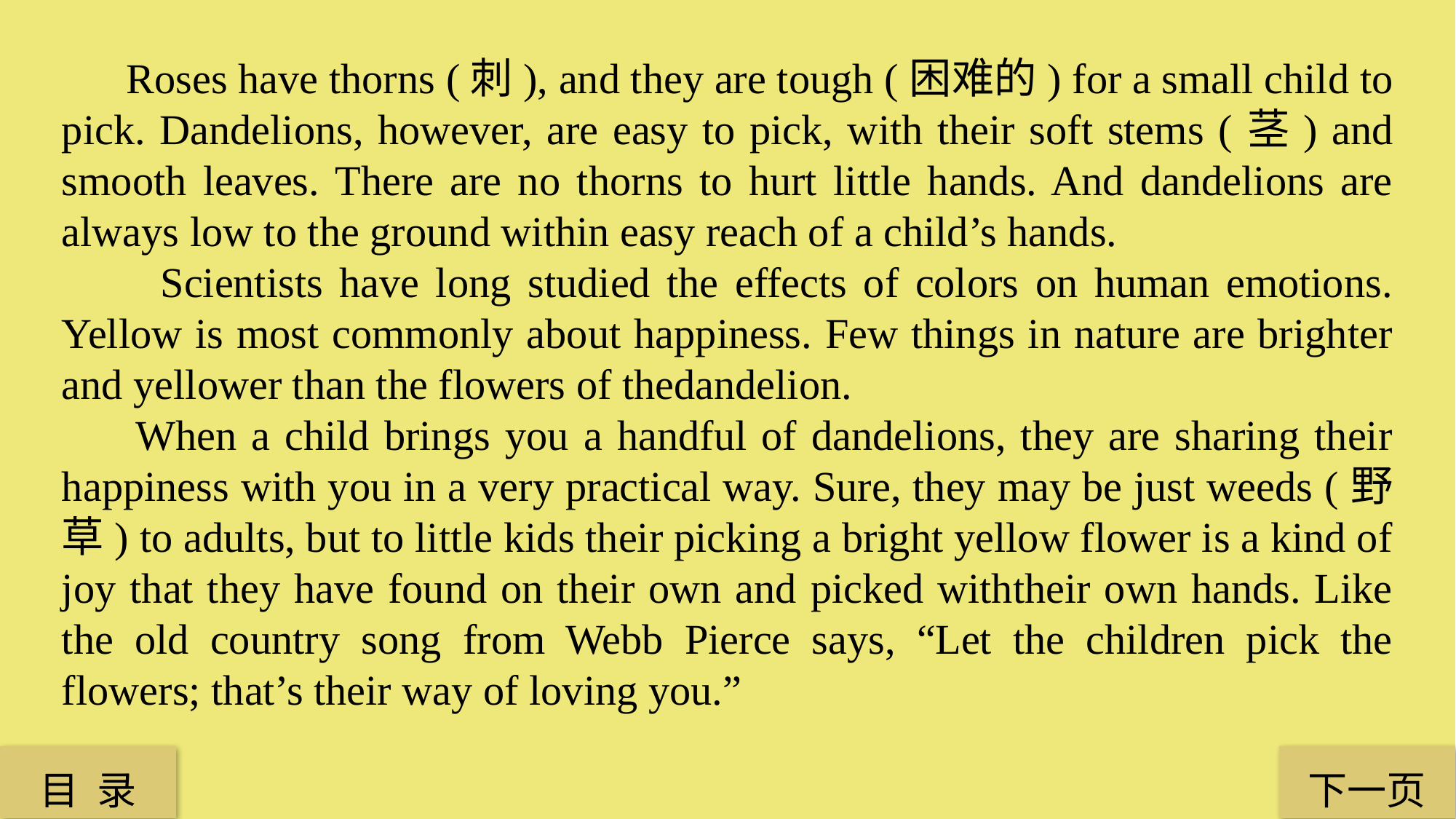

Roses have thorns (刺), and they are tough (困难的) for a small child to pick. Dandelions, however, are easy to pick, with their soft stems (茎) and smooth leaves. There are no thorns to hurt little hands. And dandelions are always low to the ground within easy reach of a child’s hands.
      Scientists have long studied the effects of colors on human emotions. Yellow is most commonly about happiness. Few things in nature are brighter and yellower than the flowers of thedandelion.
     When a child brings you a handful of dandelions, they are sharing their happiness with you in a very practical way. Sure, they may be just weeds (野草) to adults, but to little kids their picking a bright yellow flower is a kind of joy that they have found on their own and picked withtheir own hands. Like the old country song from Webb Pierce says, “Let the children pick the flowers; that’s their way of loving you.”